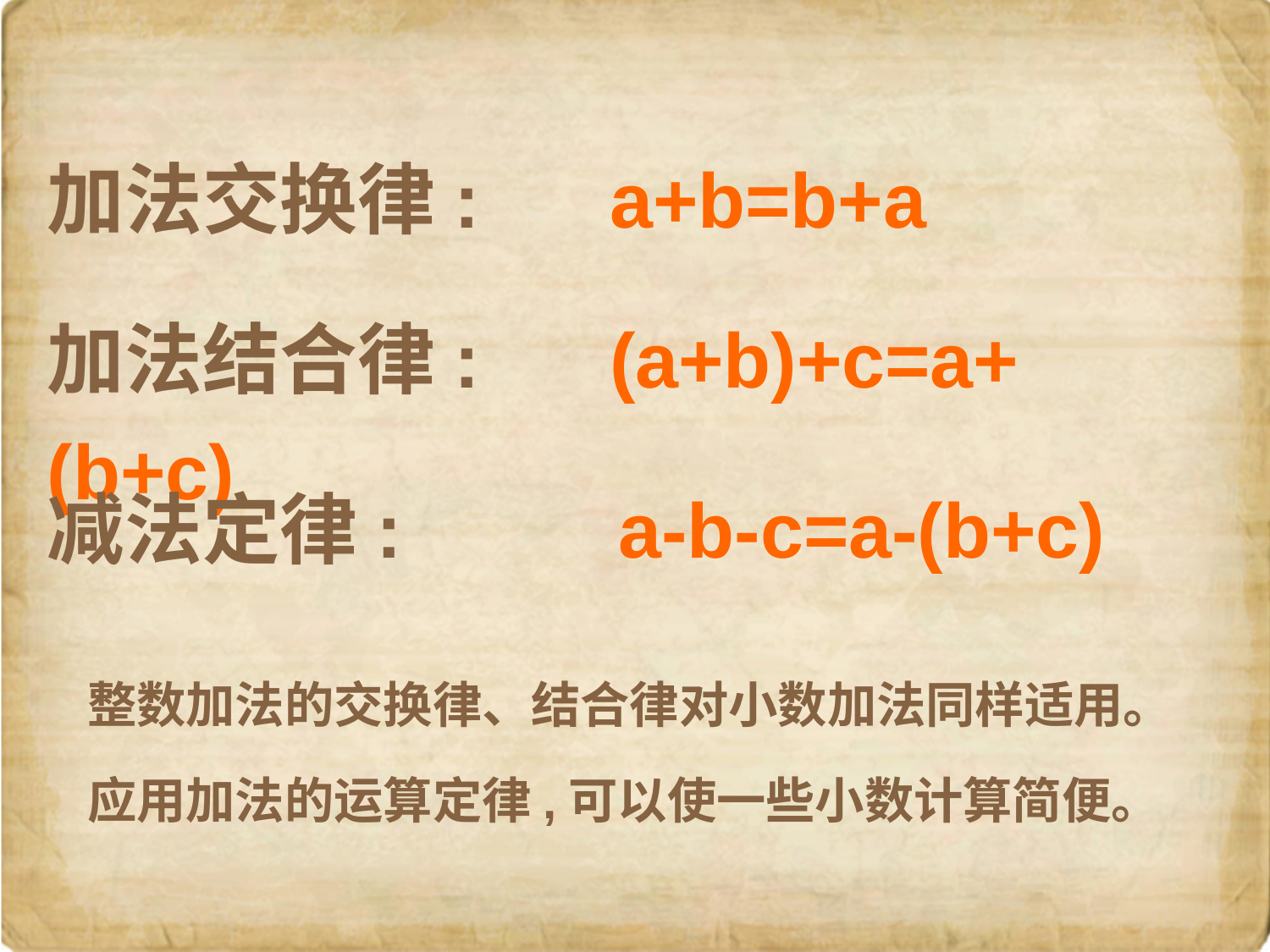

加法交换律:      a+b=b+a
加法结合律:      (a+b)+c=a+(b+c)
减法定律:          a-b-c=a-(b+c)
整数加法的交换律、结合律对小数加法同样适用。
应用加法的运算定律,可以使一些小数计算简便。